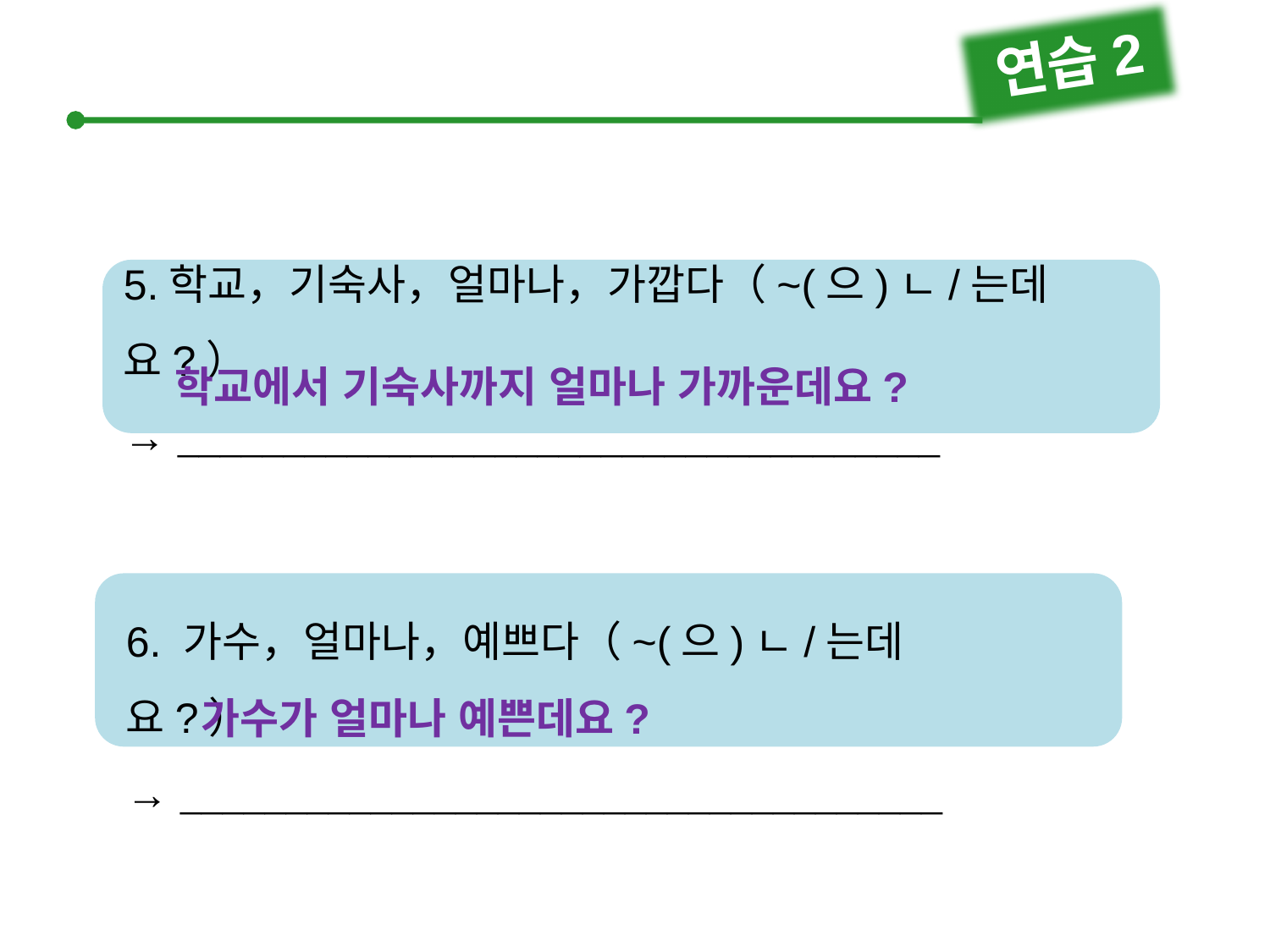

연습2
5.학교，기숙사，얼마나，가깝다（~(으)ㄴ/는데요?）
→ ____________________________________
학교에서 기숙사까지 얼마나 가까운데요?

6. 가수，얼마나，예쁘다（~(으)ㄴ/는데요?）
→ ____________________________________
가수가 얼마나 예쁜데요?